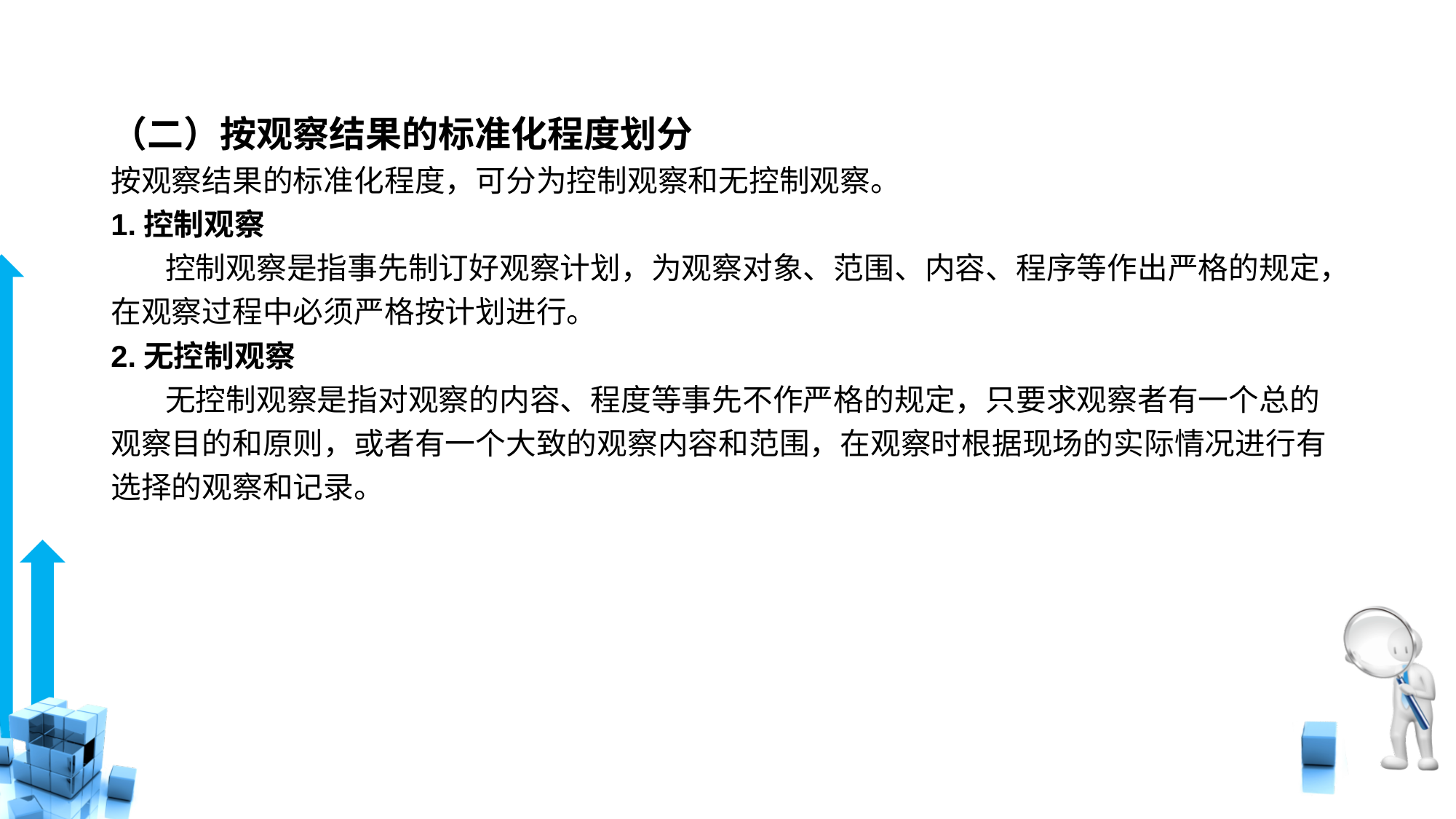

# （二）按观察结果的标准化程度划分
按观察结果的标准化程度，可分为控制观察和无控制观察。
1.控制观察
       控制观察是指事先制订好观察计划，为观察对象、范围、内容、程序等作出严格的规定，在观察过程中必须严格按计划进行。
2.无控制观察
       无控制观察是指对观察的内容、程度等事先不作严格的规定，只要求观察者有一个总的观察目的和原则，或者有一个大致的观察内容和范围，在观察时根据现场的实际情况进行有选择的观察和记录。